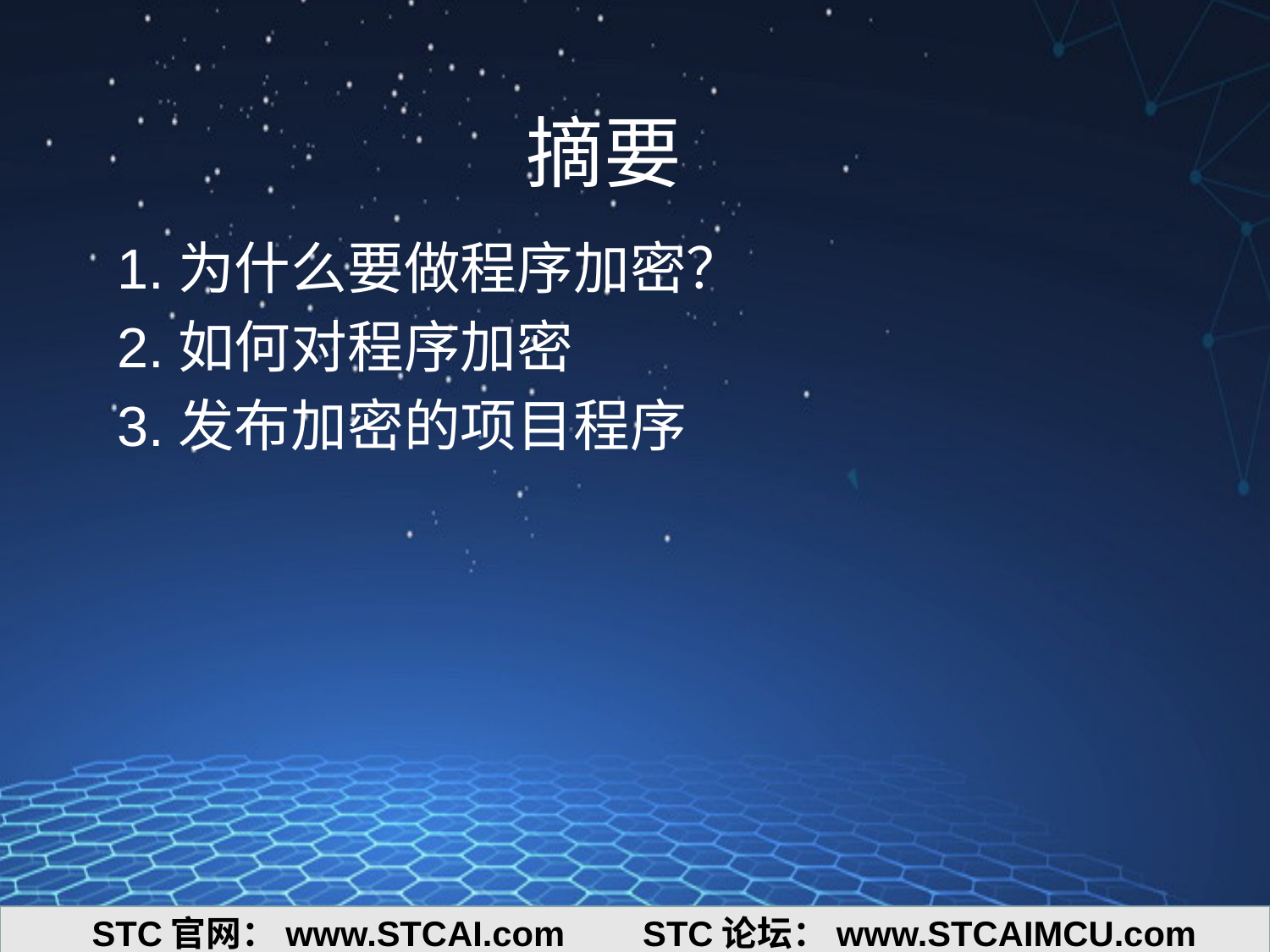

# 摘要
1.为什么要做程序加密？
2.如何对程序加密
3.发布加密的项目程序

STC官网：www.STCAI.com        STC论坛：www.STCAIMCU.com